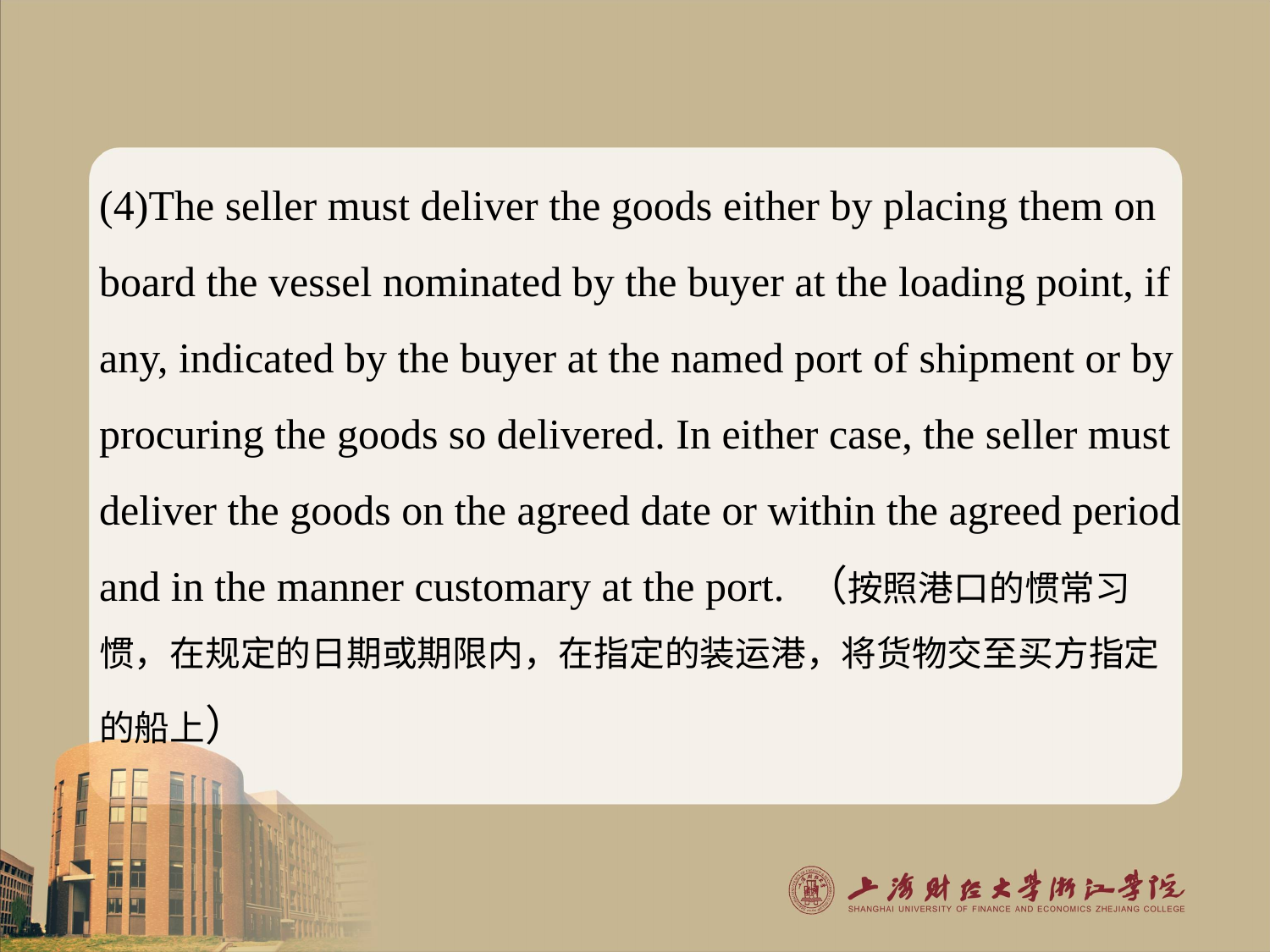

#
(4)The seller must deliver the goods either by placing them on board the vessel nominated by the buyer at the loading point, if any, indicated by the buyer at the named port of shipment or by procuring the goods so delivered. In either case, the seller must deliver the goods on the agreed date or within the agreed period and in the manner customary at the port. （按照港口的惯常习惯，在规定的日期或期限内，在指定的装运港，将货物交至买方指定的船上）